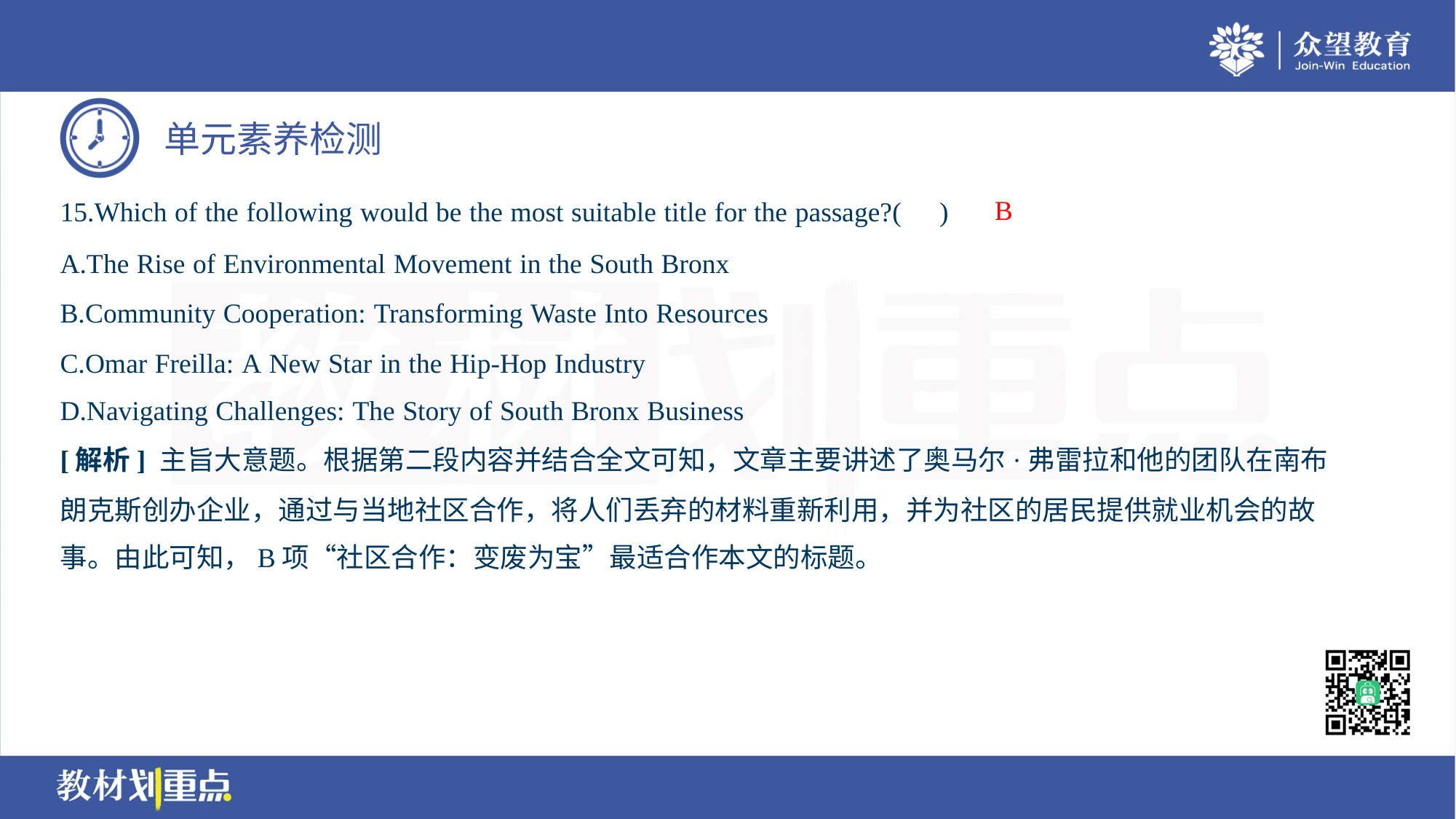

B
15.Which of the following would be the most suitable title for the passage?(     )
A.The Rise of Environmental Movement in the South Bronx
B.Community Cooperation: Transforming Waste Into Resources
C.Omar Freilla: A New Star in the Hip-Hop Industry
D.Navigating Challenges: The Story of South Bronx Business
[解析] 主旨大意题。根据第二段内容并结合全文可知，文章主要讲述了奥马尔·弗雷拉和他的团队在南布
朗克斯创办企业，通过与当地社区合作，将人们丢弃的材料重新利用，并为社区的居民提供就业机会的故
事。由此可知，B项“社区合作：变废为宝”最适合作本文的标题。